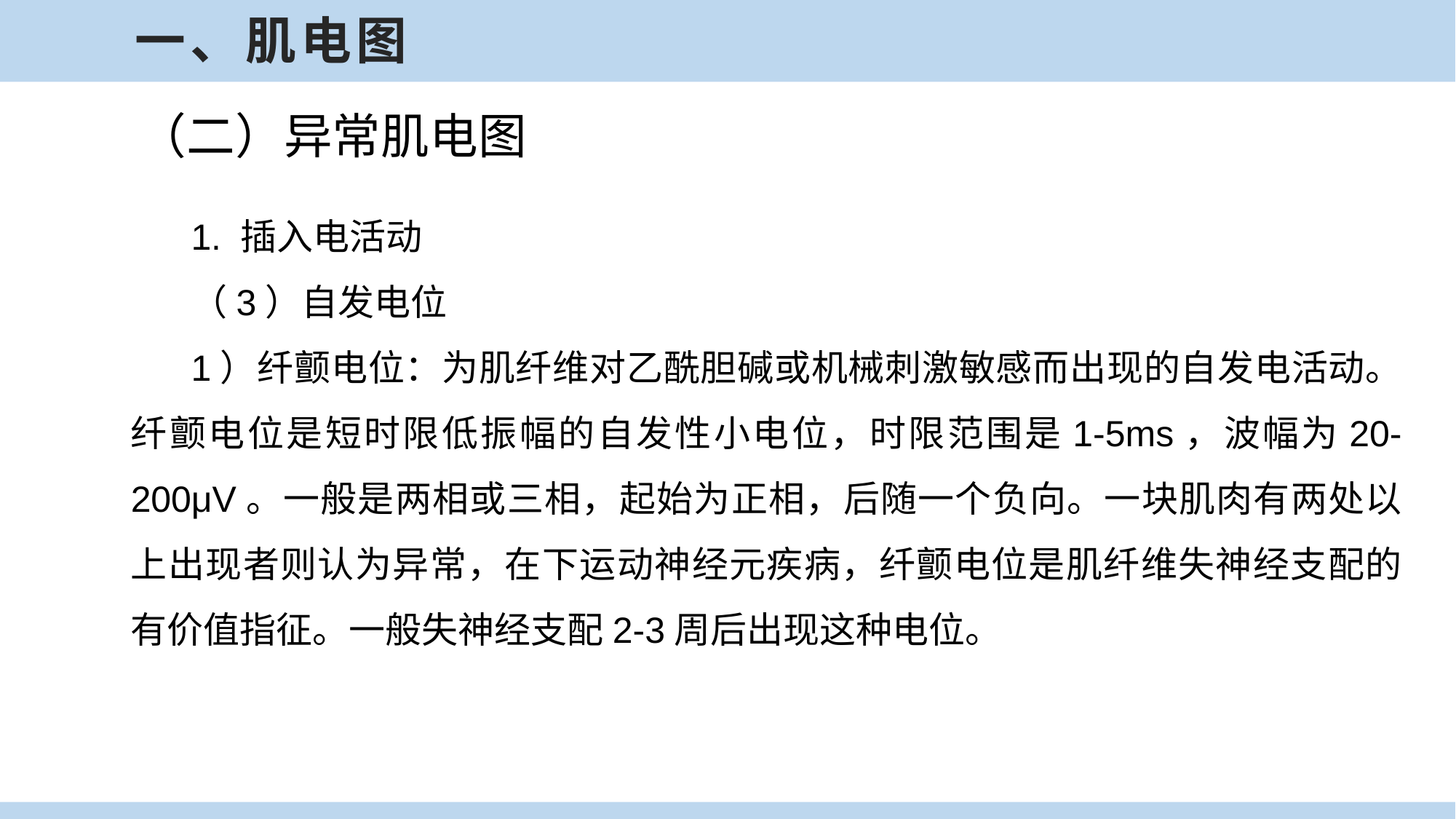

一、肌电图
（二）异常肌电图
1. 插入电活动
（3）自发电位
1）纤颤电位：为肌纤维对乙酰胆碱或机械刺激敏感而出现的自发电活动。纤颤电位是短时限低振幅的自发性小电位，时限范围是1-5ms，波幅为20-200μV。一般是两相或三相，起始为正相，后随一个负向。一块肌肉有两处以上出现者则认为异常，在下运动神经元疾病，纤颤电位是肌纤维失神经支配的有价值指征。一般失神经支配2-3周后出现这种电位。